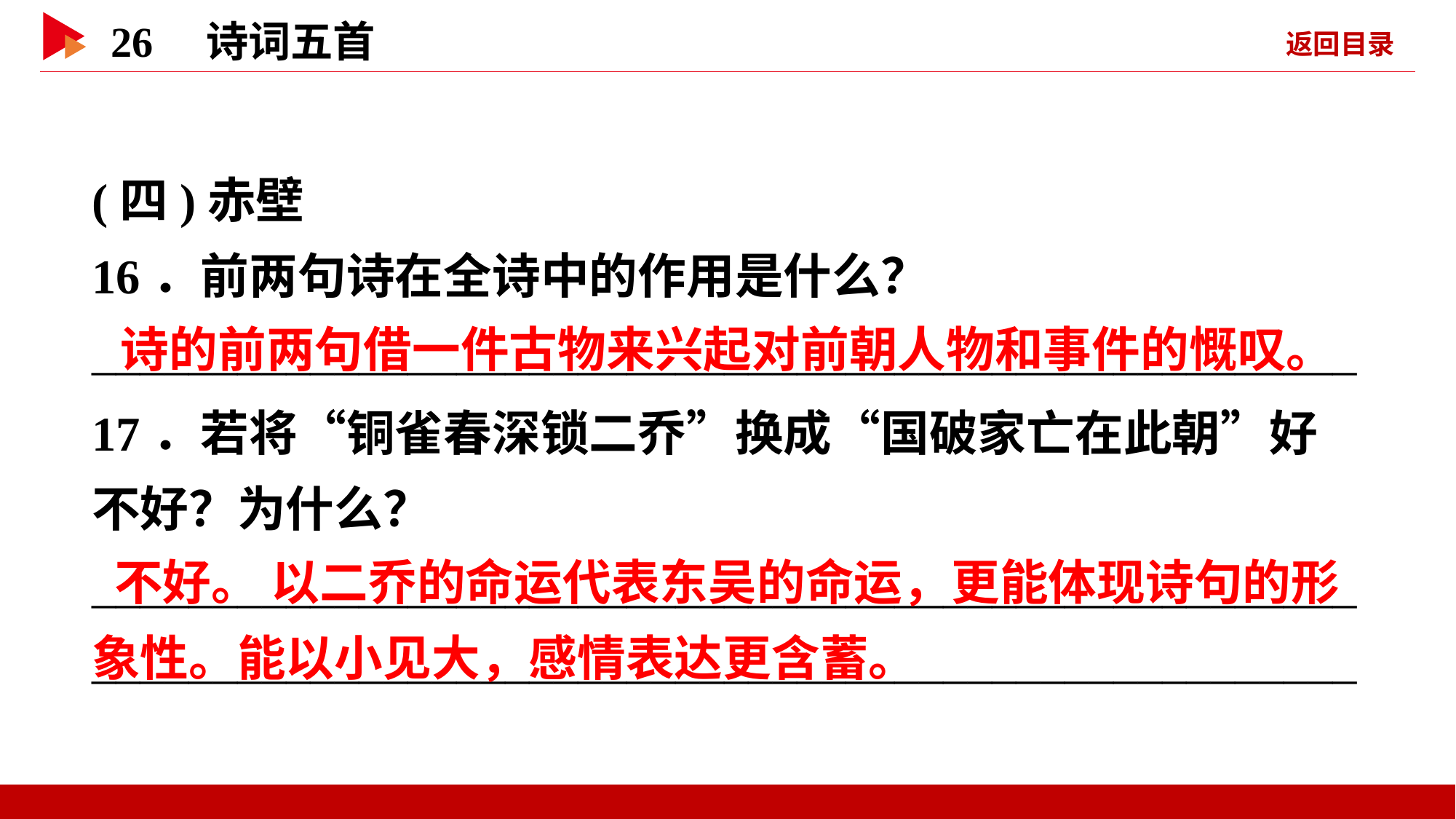

(四)赤壁
16．前两句诗在全诗中的作用是什么？
____________________________________________________
 诗的前两句借一件古物来兴起对前朝人物和事件的慨叹。
17．若将“铜雀春深锁二乔”换成“国破家亡在此朝”好不好？为什么？
________________________________________________________________________________________________________
 不好。 以二乔的命运代表东吴的命运，更能体现诗句的形象性。能以小见大，感情表达更含蓄。